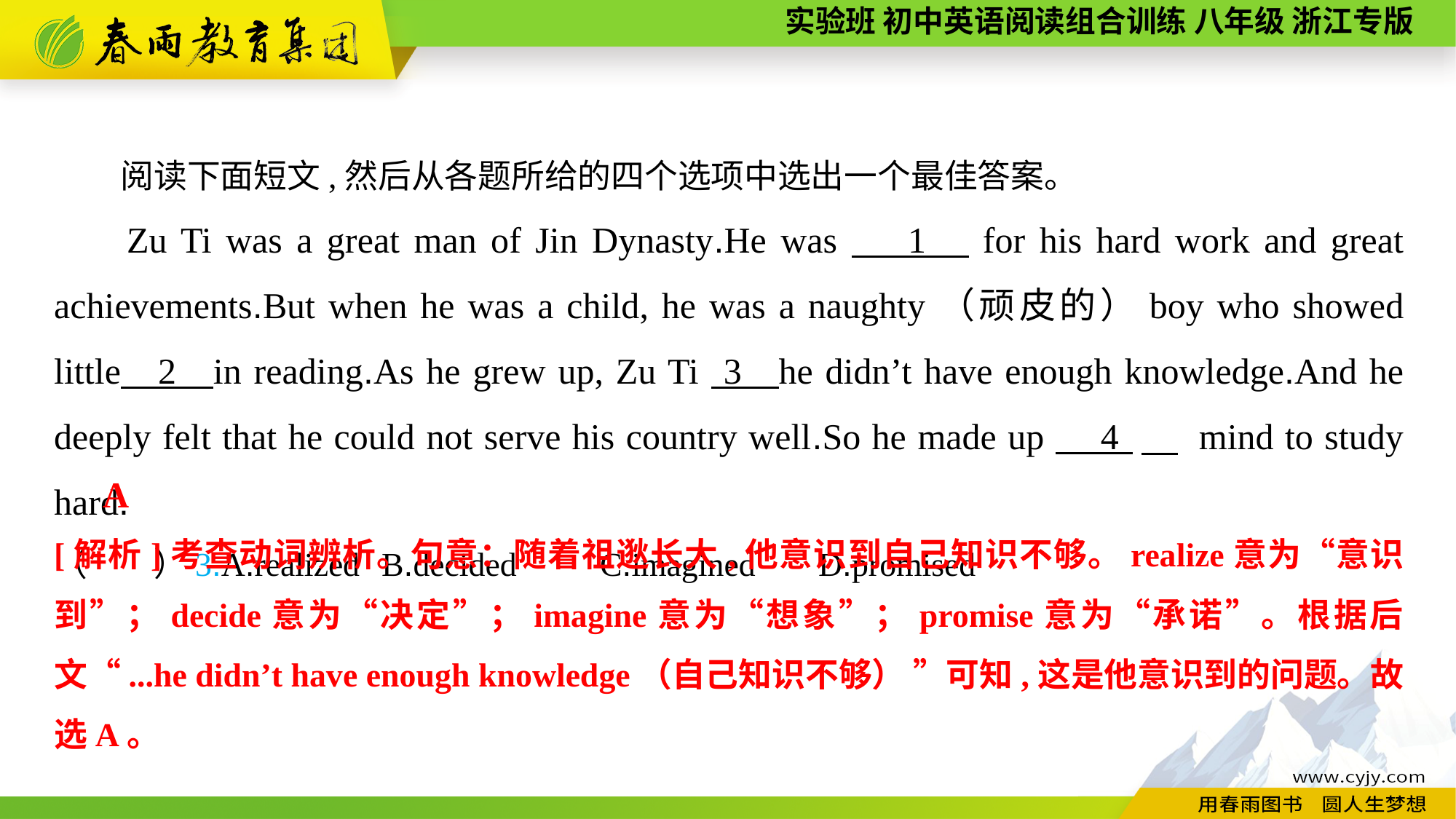

阅读下面短文,然后从各题所给的四个选项中选出一个最佳答案。
Zu Ti was a great man of Jin Dynasty.He was     1    for his hard work and great achievements.But when he was a child, he was a naughty（顽皮的）boy who showed little   2   in reading.As he grew up, Zu Ti  3   he didn’t have enough knowledge.And he deeply felt that he could not serve his country well.So he made up     4 　 mind to study hard.
（　　）3.A.realized	B.decided	C.imagined	D.promised
A
[解析]考查动词辨析。句意：随着祖逖长大,他意识到自己知识不够。realize意为“意识到”；decide意为“决定”；imagine意为“想象”；promise意为“承诺”。根据后文“...he didn’t have enough knowledge（自己知识不够） ”可知,这是他意识到的问题。故选A。